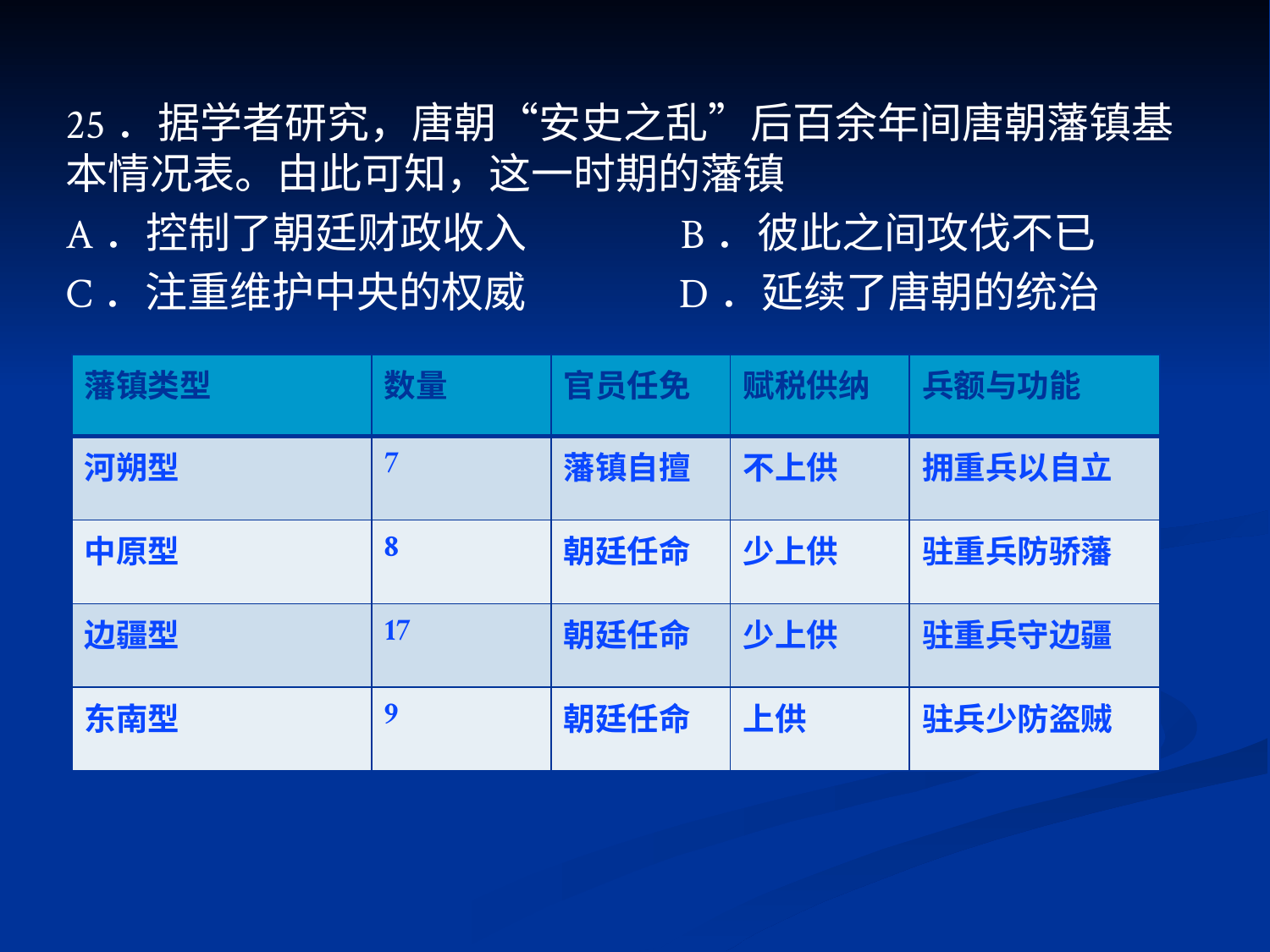

25．据学者研究，唐朝“安史之乱”后百余年间唐朝藩镇基本情况表。由此可知，这一时期的藩镇
A．控制了朝廷财政收入               B．彼此之间攻伐不已
C．注重维护中央的权威               D．延续了唐朝的统治

| 藩镇类型 | 数量 | 官员任免 | 赋税供纳 | 兵额与功能 |
| --- | --- | --- | --- | --- |
| 河朔型 | 7 | 藩镇自擅 | 不上供 | 拥重兵以自立 |
| 中原型 | 8 | 朝廷任命 | 少上供 | 驻重兵防骄藩 |
| 边疆型 | 17 | 朝廷任命 | 少上供 | 驻重兵守边疆 |
| 东南型 | 9 | 朝廷任命 | 上供 | 驻兵少防盗贼 |